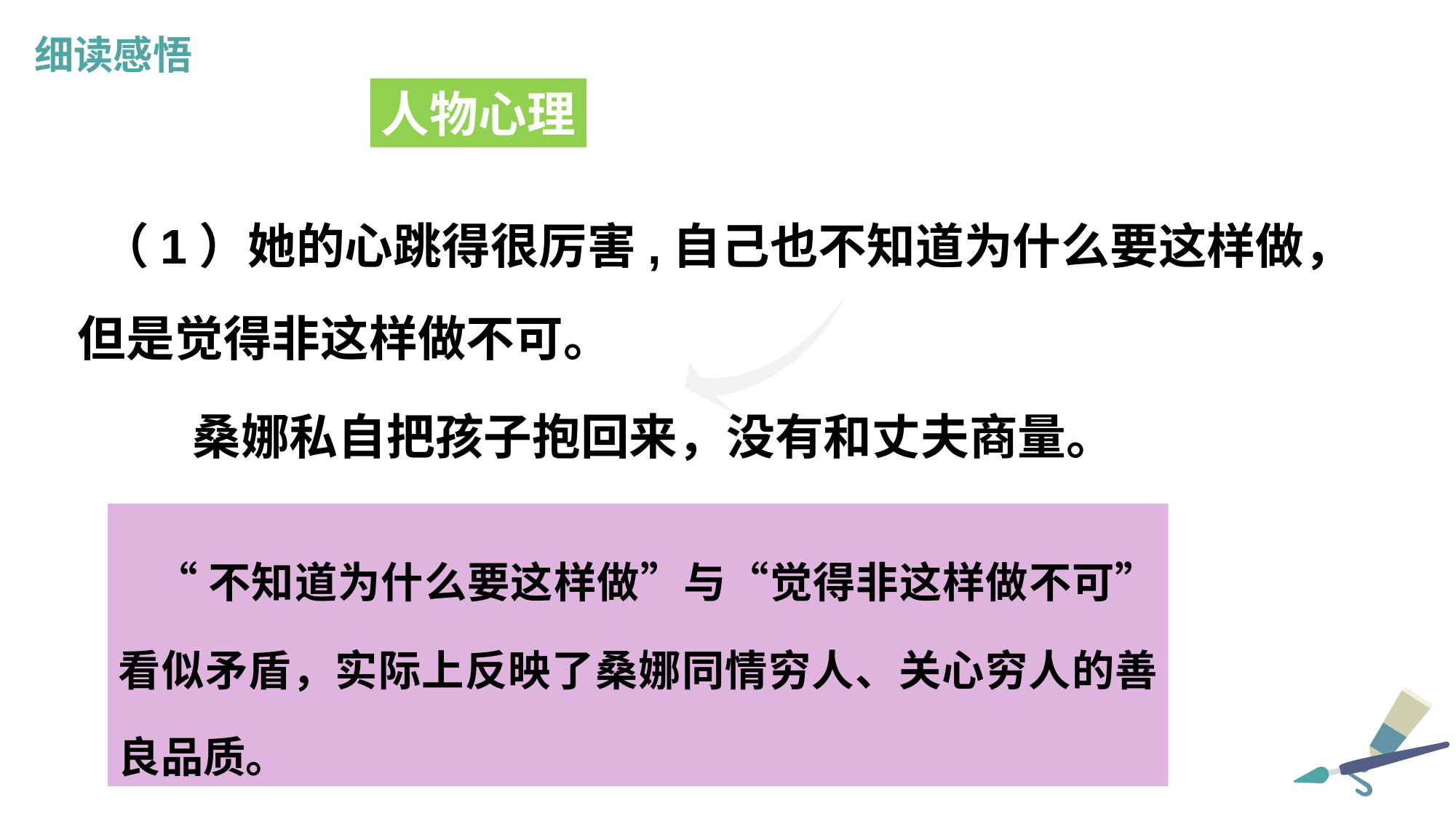

细读感悟
人物心理
 （1）她的心跳得很厉害,自己也不知道为什么要这样做，但是觉得非这样做不可。

桑娜私自把孩子抱回来，没有和丈夫商量。
   “不知道为什么要这样做”与“觉得非这样做不可”看似矛盾，实际上反映了桑娜同情穷人、关心穷人的善良品质。